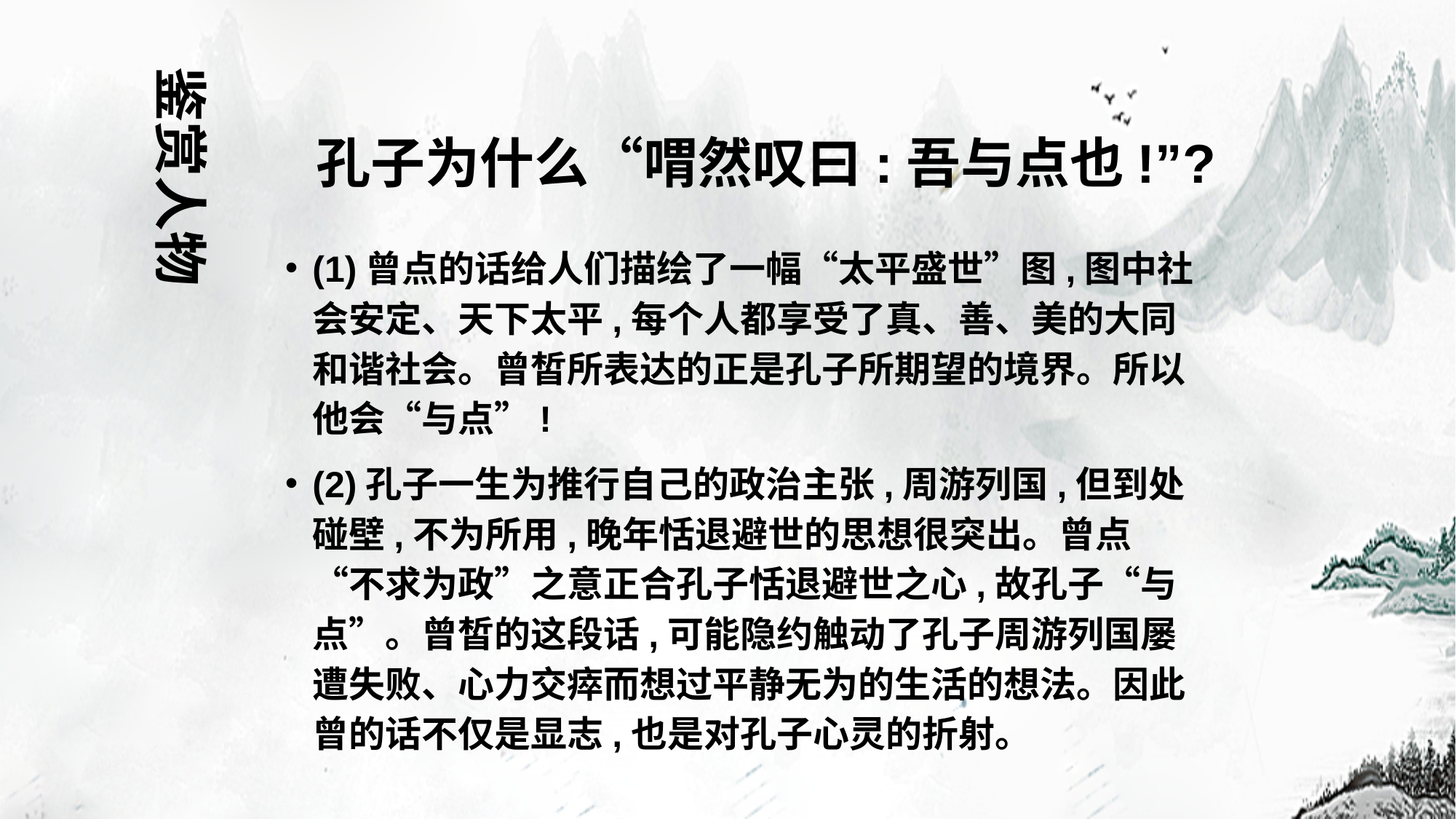

鉴赏人物
# 孔子为什么“喟然叹曰:吾与点也!”?
(1)曾点的话给人们描绘了一幅“太平盛世”图,图中社会安定、天下太平,每个人都享受了真、善、美的大同和谐社会。曾皙所表达的正是孔子所期望的境界。所以他会“与点”!
(2)孔子一生为推行自己的政治主张,周游列国,但到处碰壁,不为所用,晚年恬退避世的思想很突出。曾点“不求为政”之意正合孔子恬退避世之心,故孔子“与点”。曾皙的这段话,可能隐约触动了孔子周游列国屡遭失败、心力交瘁而想过平静无为的生活的想法。因此曾的话不仅是显志,也是对孔子心灵的折射。